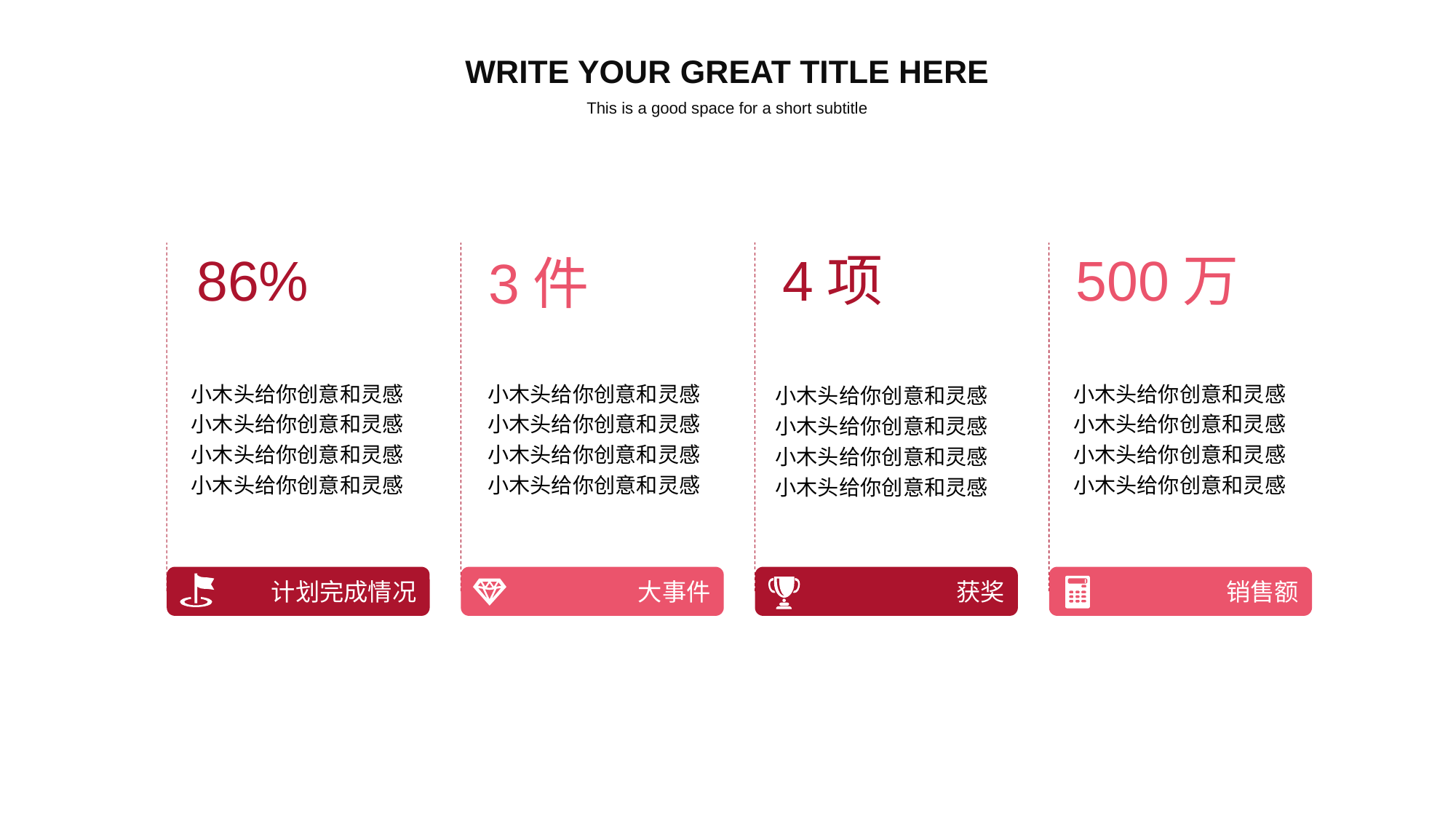

WRITE YOUR GREAT TITLE HERE
This is a good space for a short subtitle
86%
4项
500万
3件
小木头给你创意和灵感小木头给你创意和灵感小木头给你创意和灵感小木头给你创意和灵感

小木头给你创意和灵感小木头给你创意和灵感小木头给你创意和灵感小木头给你创意和灵感

小木头给你创意和灵感小木头给你创意和灵感小木头给你创意和灵感小木头给你创意和灵感

小木头给你创意和灵感小木头给你创意和灵感小木头给你创意和灵感小木头给你创意和灵感

计划完成情况

大事件

获奖

销售额